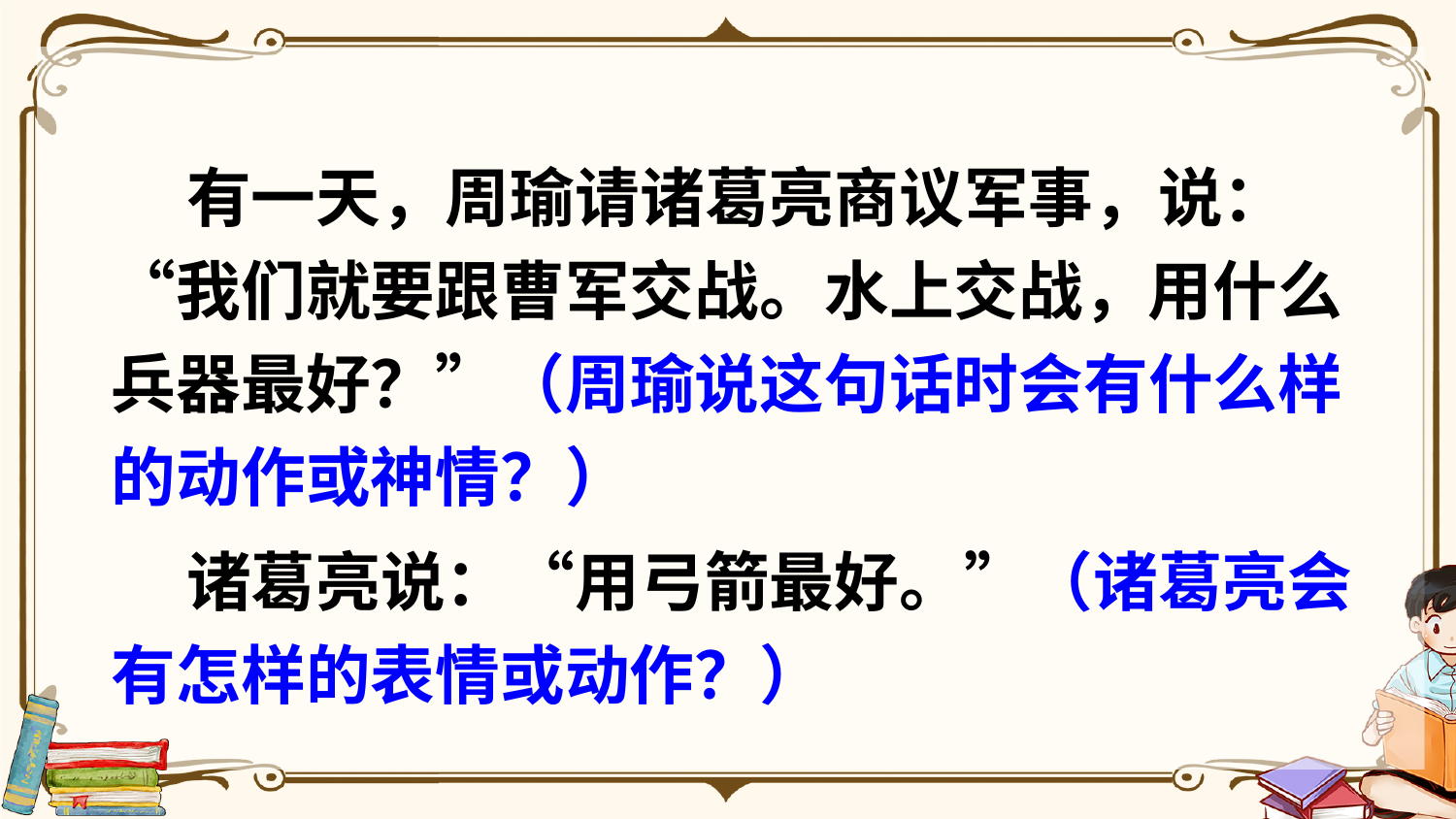

有一天，周瑜请诸葛亮商议军事，说：“我们就要跟曹军交战。水上交战，用什么兵器最好？”（周瑜说这句话时会有什么样的动作或神情？）
    诸葛亮说：“用弓箭最好。”（诸葛亮会有怎样的表情或动作？）